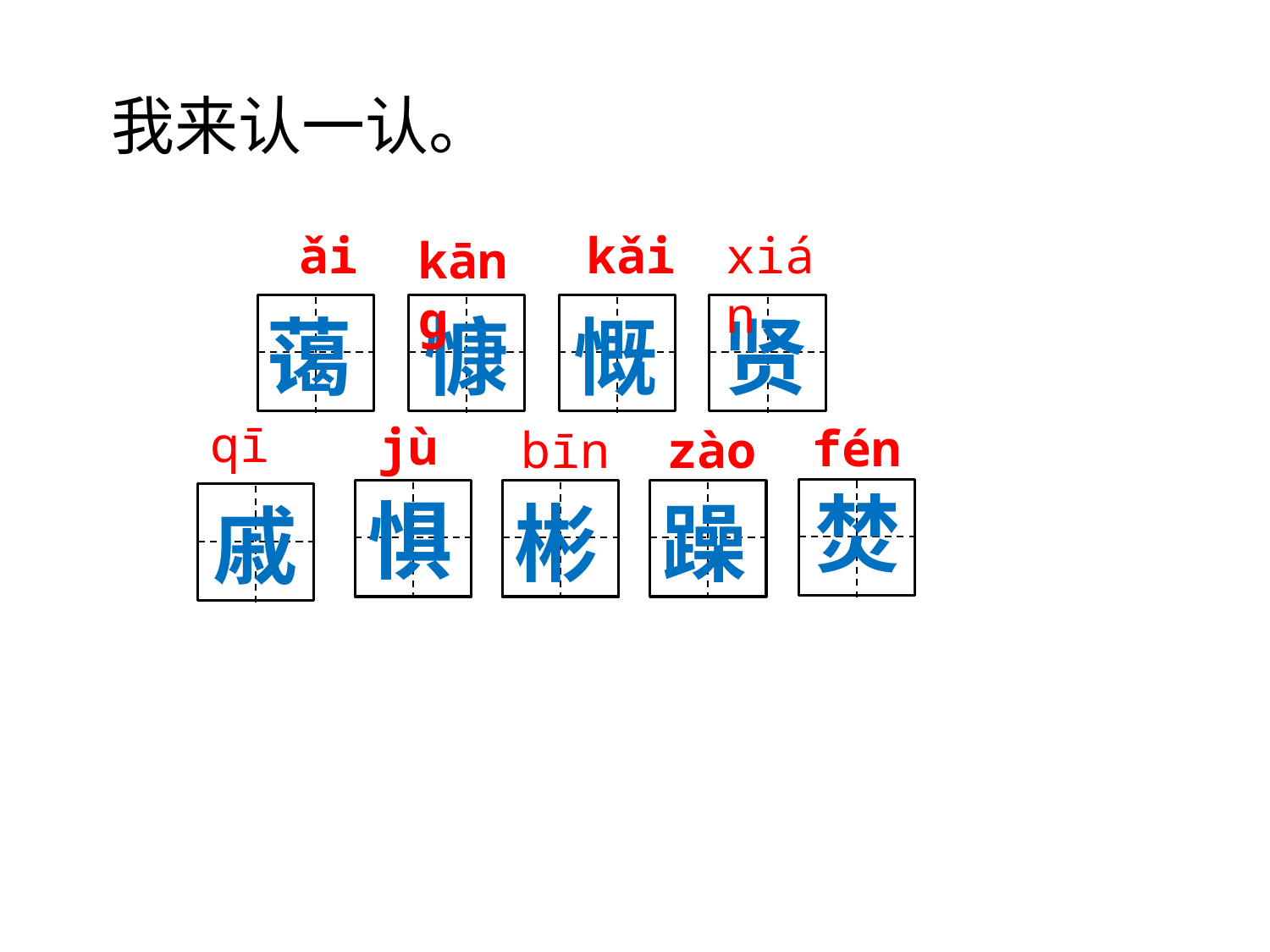

我来认一认。
ǎi
kǎi
xián
kāng

蔼
慷
慨
贤
qī
jù
fén
bīn
zào
焚

惧

彬
躁
戚